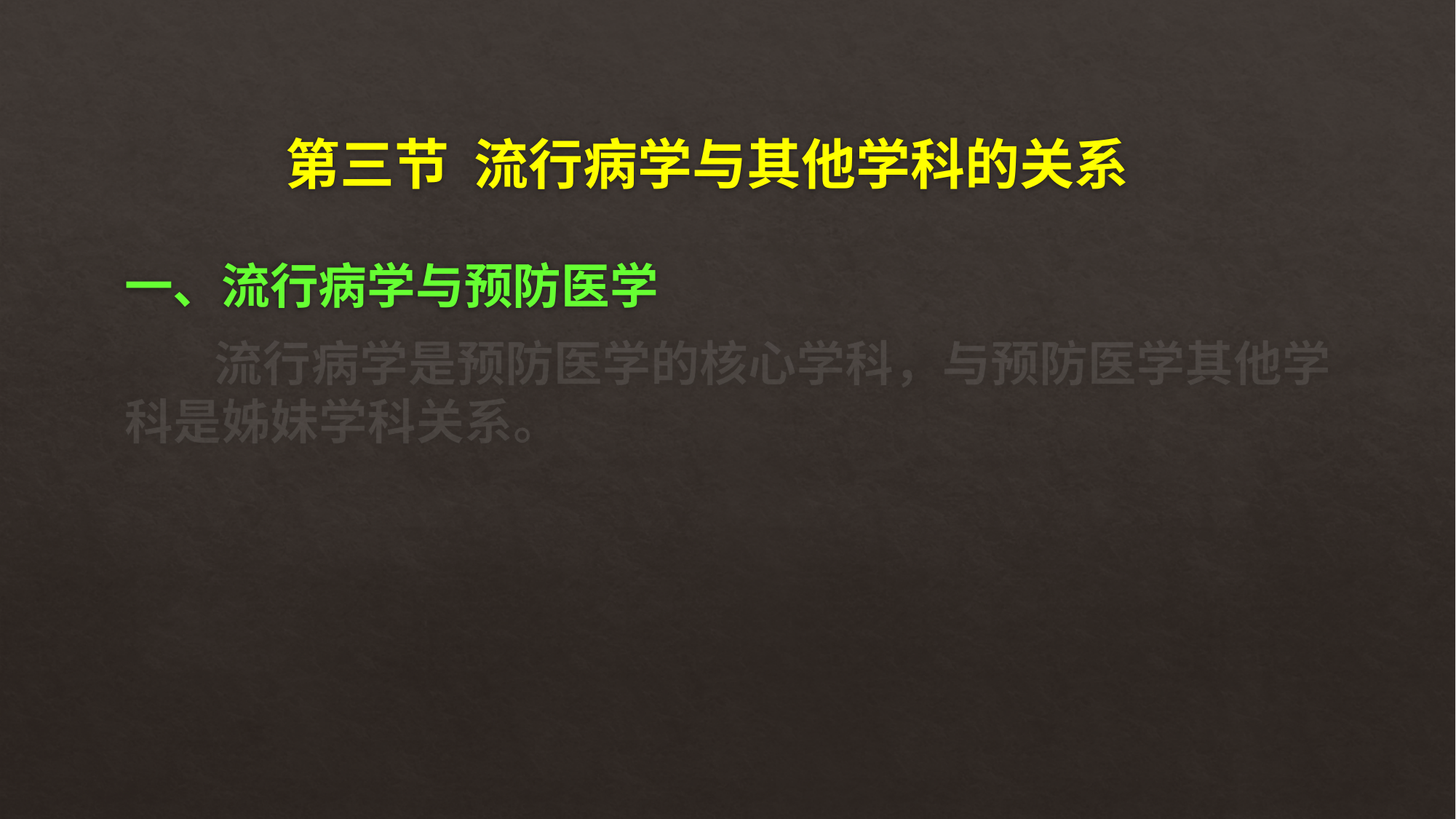

# 第三节  流行病学与其他学科的关系
一、流行病学与预防医学
       流行病学是预防医学的核心学科，与预防医学其他学科是姊妹学科关系。